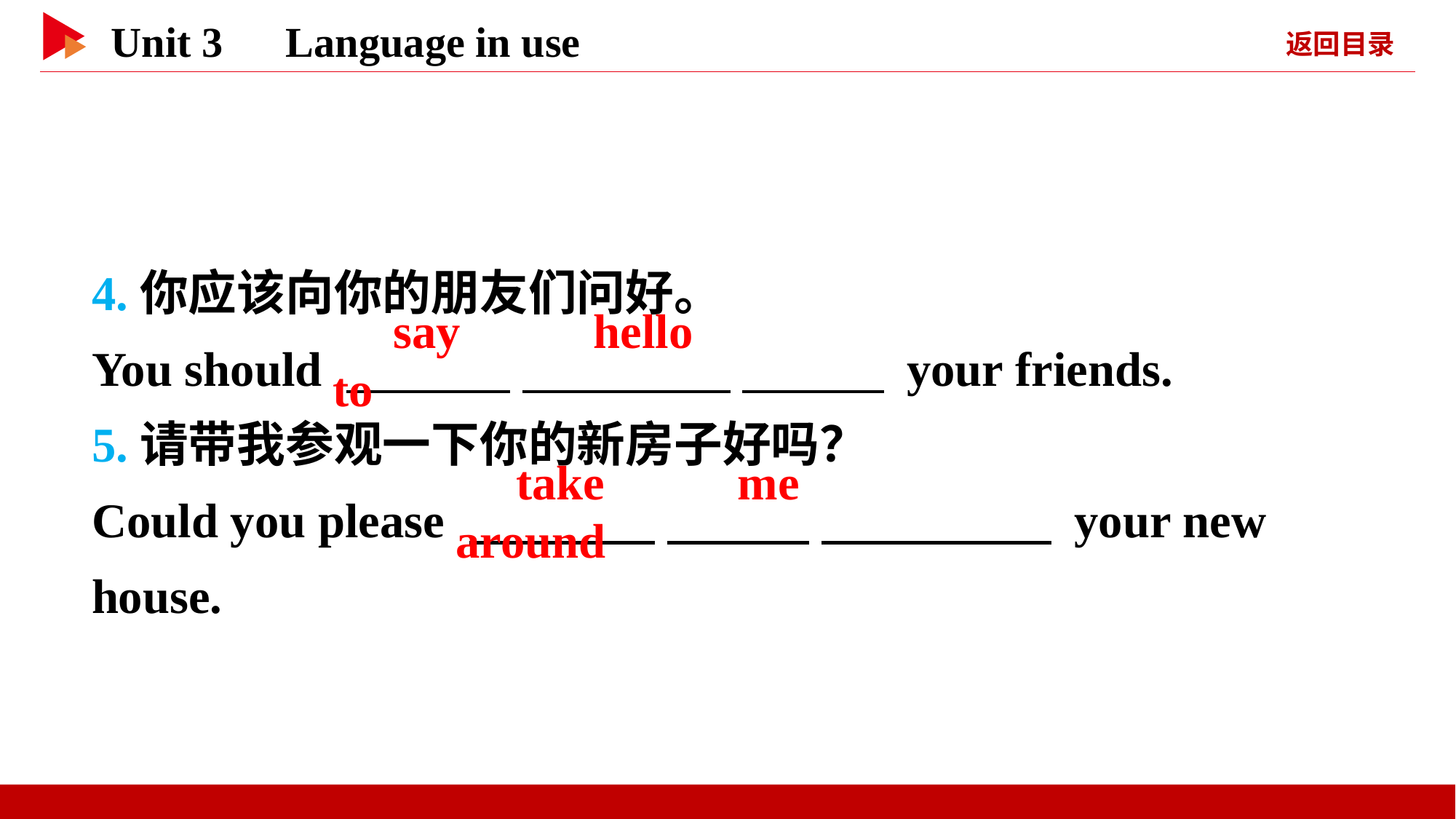

4.你应该向你的朋友们问好。
You should 　      　 　          　 　    　 your friends.
5.请带我参观一下你的新房子好吗？
Could you please 　        　 　    　 　            　 your new house.
　say　 　hello　 　to
　take　 　me　 　around